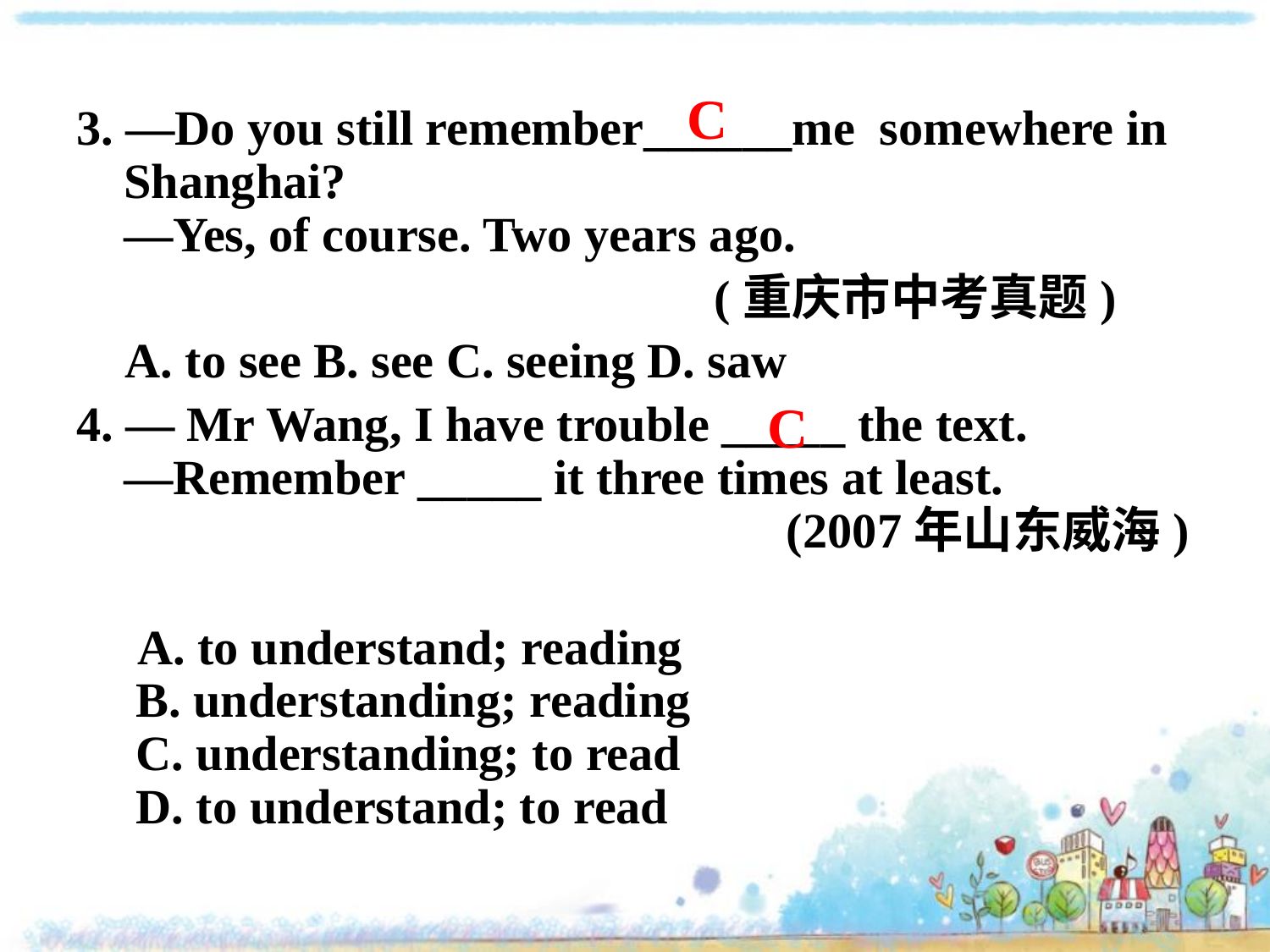

C
3. ―Do you still remember______me  somewhere in Shanghai? 
―Yes, of course. Two years ago.
                                                    (重庆市中考真题)
    A. to see B. see C. seeing D. saw
4. ― Mr Wang, I have trouble _____ the text.
―Remember _____ it three times at least.
                                                      (2007年山东威海)
     A. to understand; reading
 B. understanding; reading
 C. understanding; to read
 D. to understand; to read
C